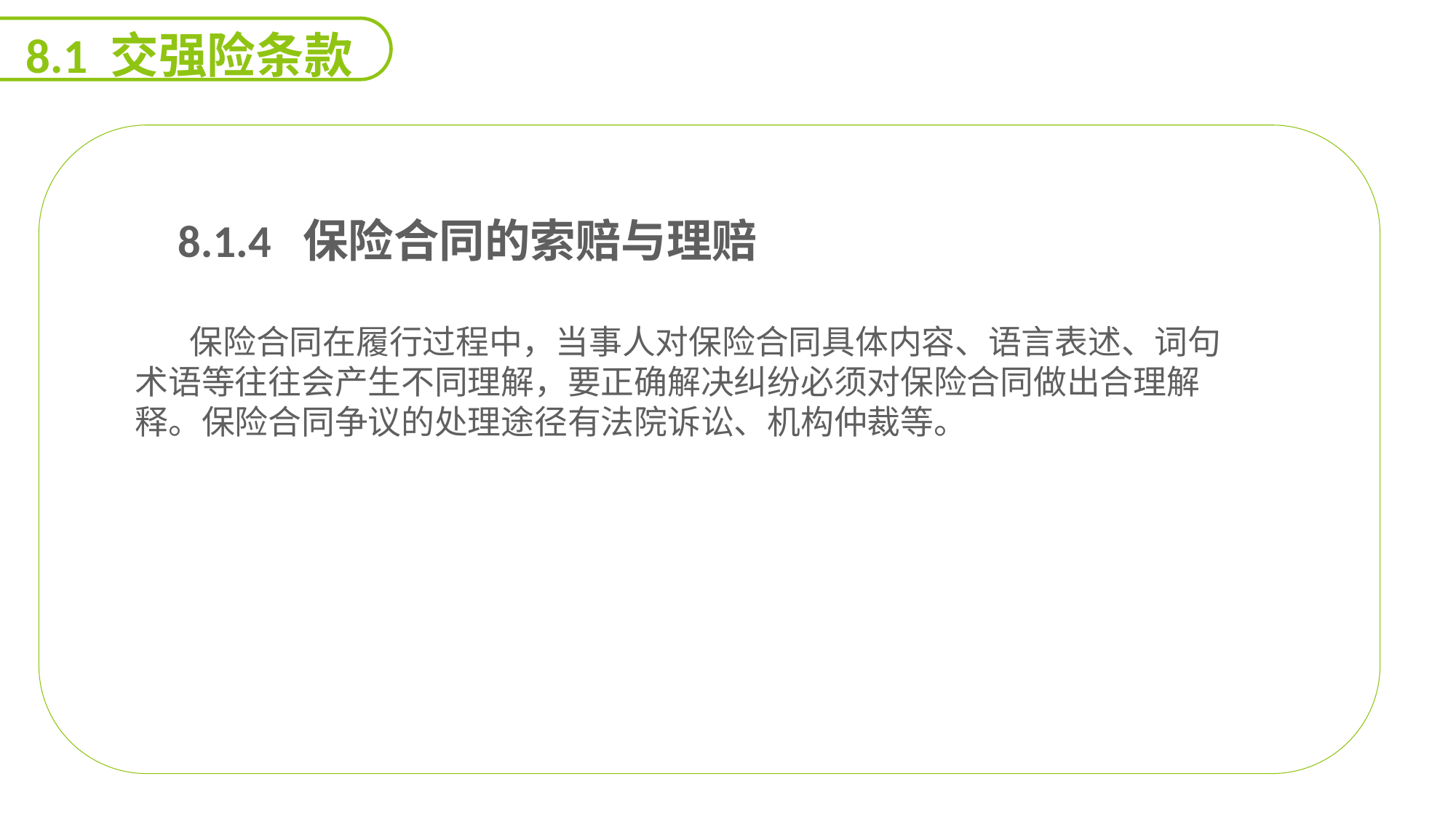

8.1 交强险条款

 8.1.4  保险合同的索赔与理赔

保险合同在履行过程中，当事人对保险合同具体内容、语言表述、词句术语等往往会产生不同理解，要正确解决纠纷必须对保险合同做出合理解释。保险合同争议的处理途径有法院诉讼、机构仲裁等。

延迟符